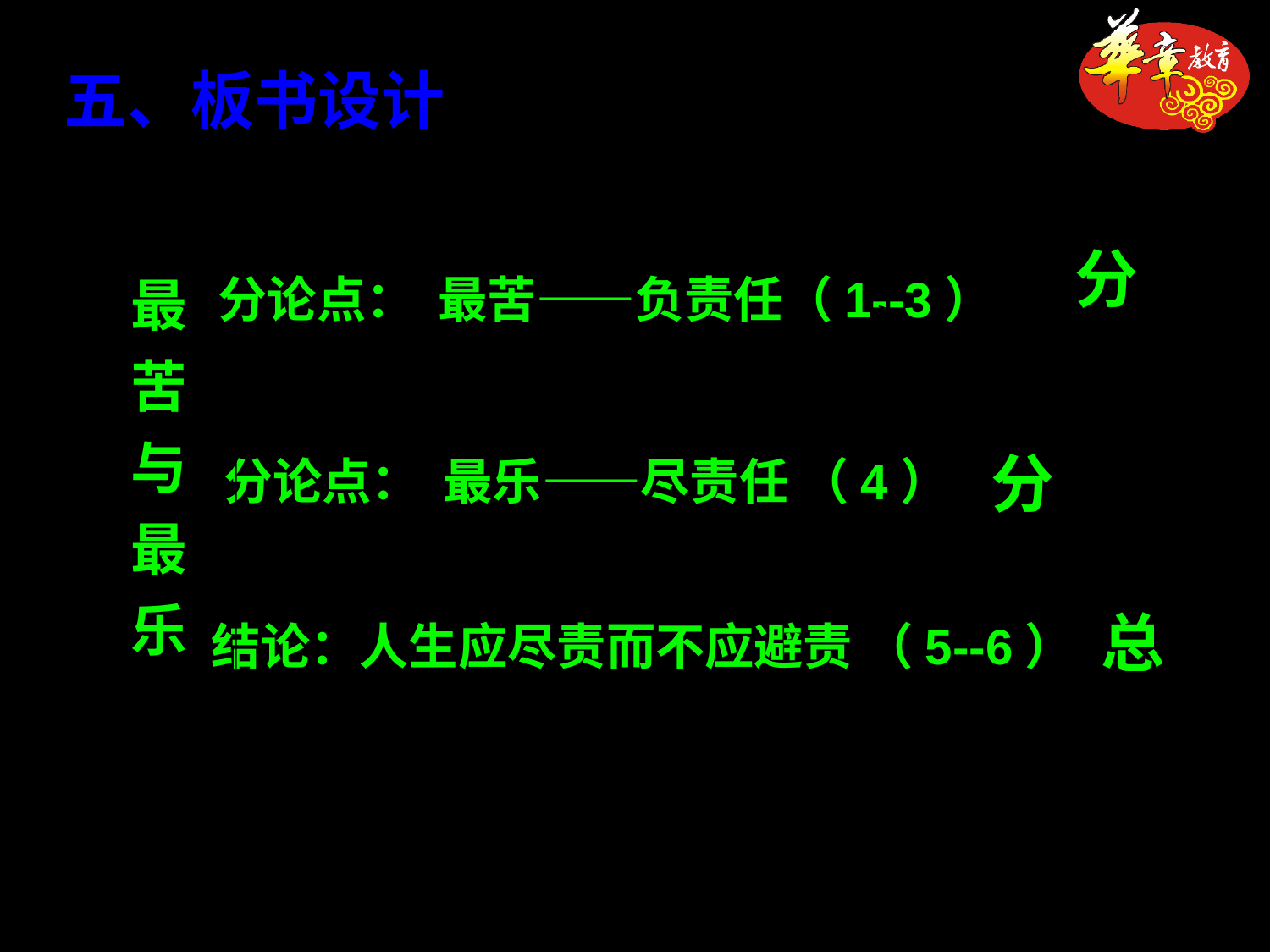

五、板书设计

分
总
分论点：  最苦——负责任（1--3）
分论点：  最乐——尽责任 （4）
结论：人生应尽责而不应避责 （5--6）
最苦与最乐

分